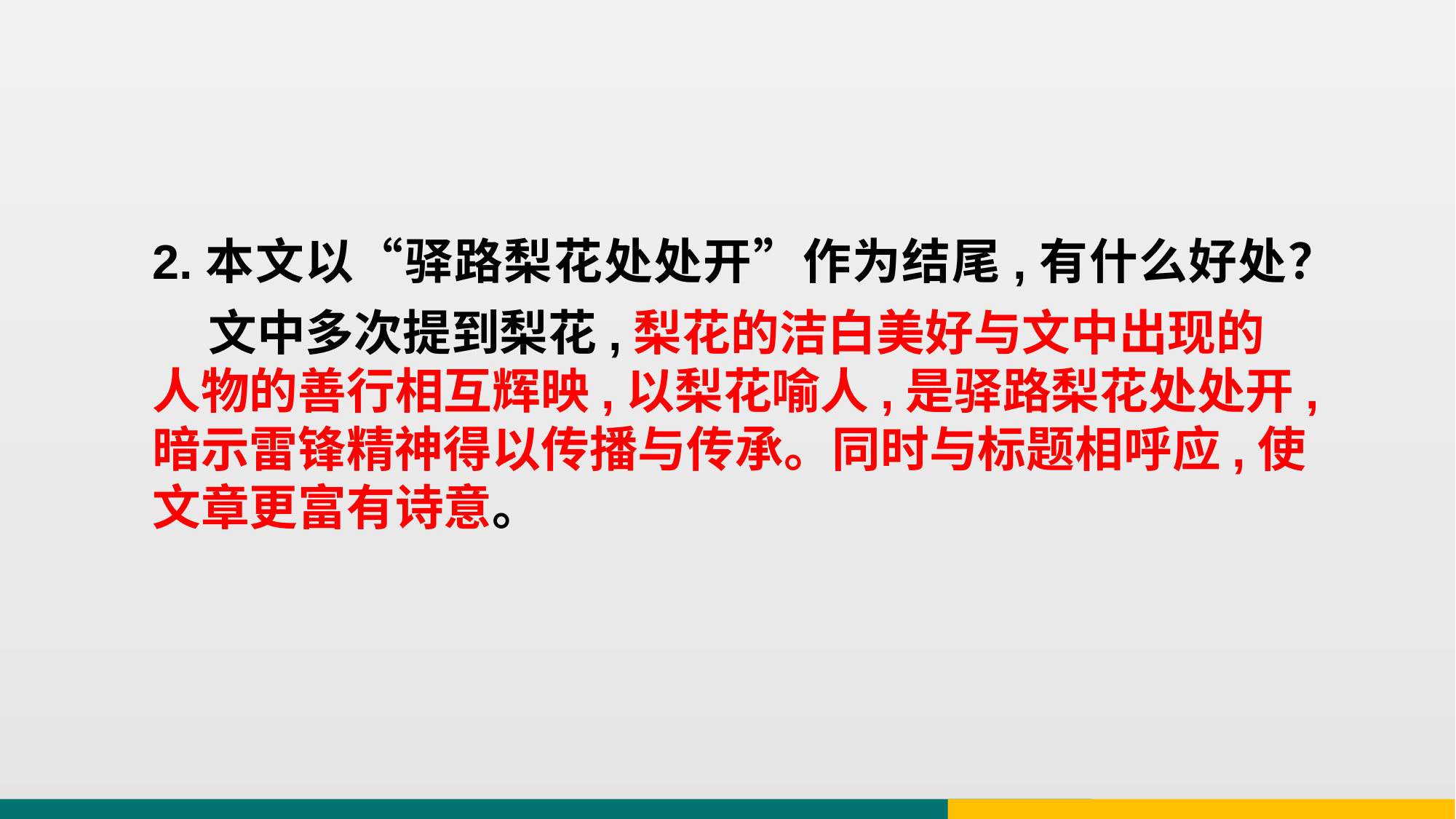

2.本文以“驿路梨花处处开”作为结尾,有什么好处？
    文中多次提到梨花,梨花的洁白美好与文中出现的人物的善行相互辉映,以梨花喻人,是驿路梨花处处开,暗示雷锋精神得以传播与传承。同时与标题相呼应,使文章更富有诗意。